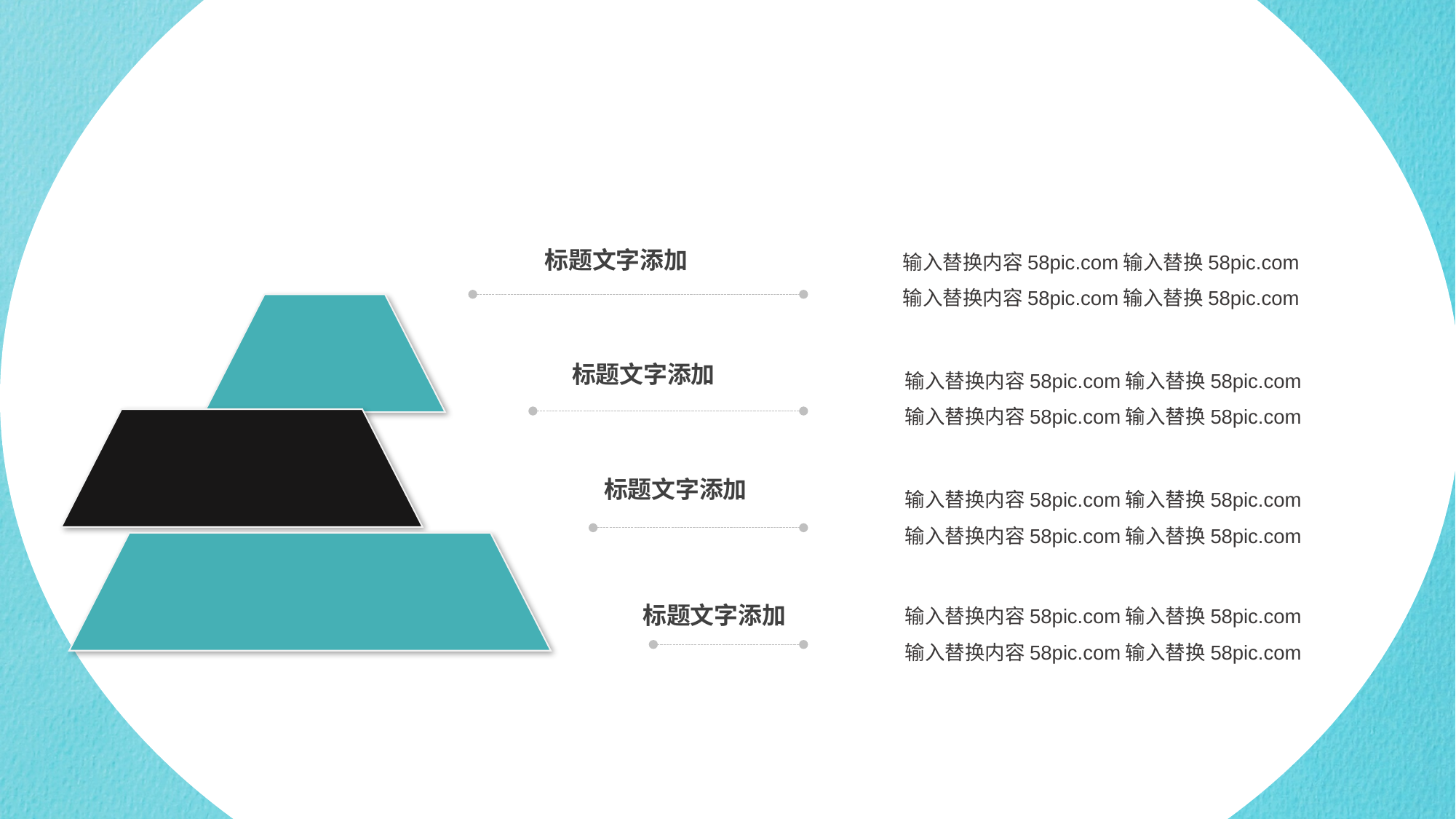

输入替换内容58pic.com输入替换58pic.com输入替换内容58pic.com输入替换58pic.com
标题文字添加

输入替换内容58pic.com输入替换58pic.com输入替换内容58pic.com输入替换58pic.com
标题文字添加

标题文字添加

输入替换内容58pic.com输入替换58pic.com输入替换内容58pic.com输入替换58pic.com
输入替换内容58pic.com输入替换58pic.com输入替换内容58pic.com输入替换58pic.com
标题文字添加